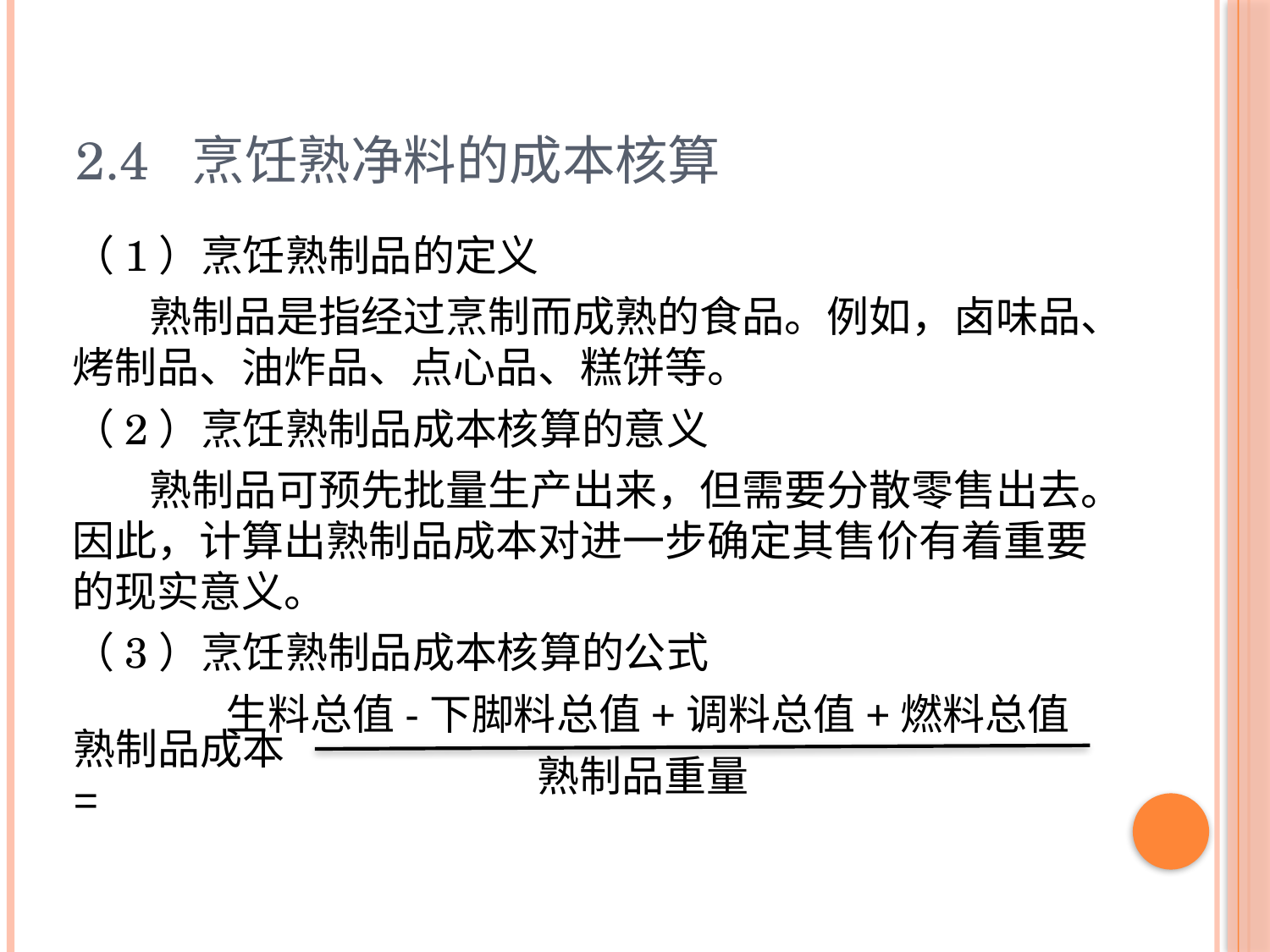

# 2.4  烹饪熟净料的成本核算
（1）烹饪熟制品的定义
       熟制品是指经过烹制而成熟的食品。例如，卤味品、烤制品、油炸品、点心品、糕饼等。
（2）烹饪熟制品成本核算的意义
       熟制品可预先批量生产出来，但需要分散零售出去。因此，计算出熟制品成本对进一步确定其售价有着重要的现实意义。
（3）烹饪熟制品成本核算的公式
           生料总值-下脚料总值+调料总值+燃料总值
          熟制品重量
熟制品成本=